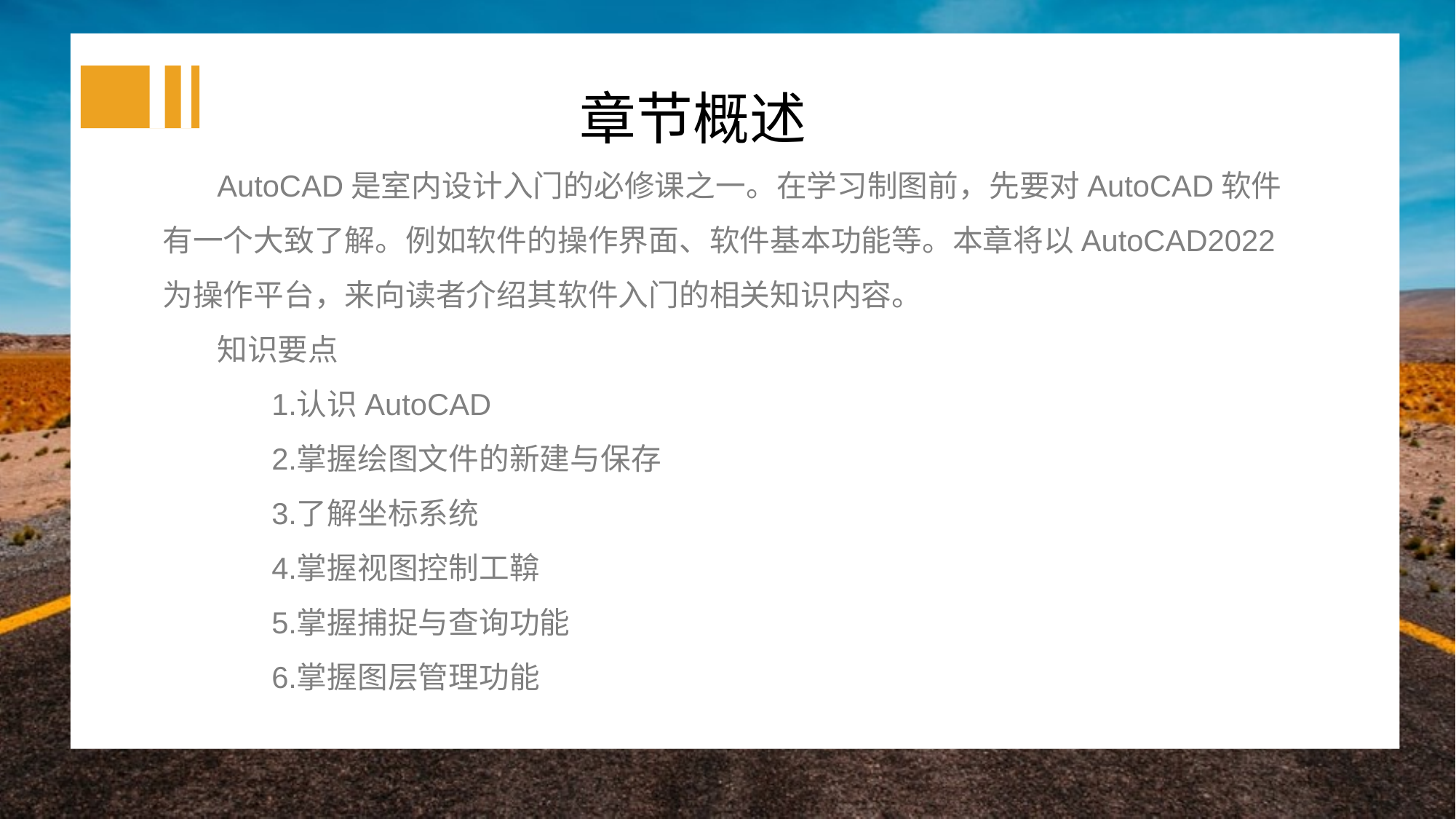

章节概述
AutoCAD是室内设计入门的必修课之一。在学习制图前，先要对AutoCAD软件有一个大致了解。例如软件的操作界面、软件基本功能等。本章将以AutoCAD2022为操作平台，来向读者介绍其软件入门的相关知识内容。
知识要点
认识AutoCAD
掌握绘图文件的新建与保存
了解坐标系统
掌握视图控制工鞥
掌握捕捉与查询功能
掌握图层管理功能